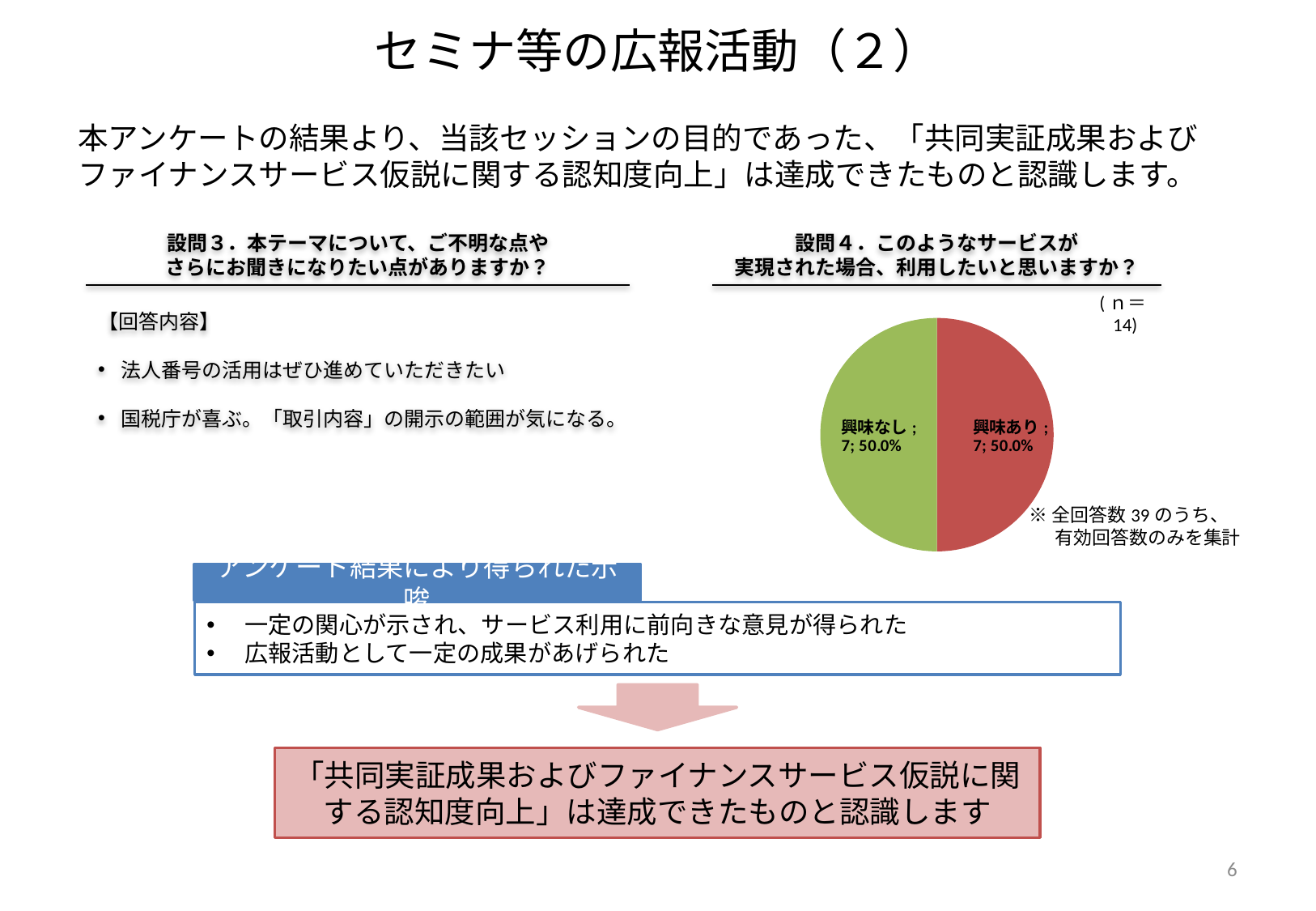

# セミナ等の広報活動（２）
本アンケートの結果より、当該セッションの目的であった、「共同実証成果およびファイナンスサービス仮説に関する認知度向上」は達成できたものと認識します。
設問３．本テーマについて、ご不明な点や
さらにお聞きになりたい点がありますか？
設問４．このようなサービスが
実現された場合、利用したいと思いますか？
(ｎ＝14)

### Chart

| Category |  |
|---|---|
| 　検討してみたい | 0.0 |
| 　興味あり | 7.0 |
| 　興味なし | 7.0 |
【回答内容】

法人番号の活用はぜひ進めていただきたい

国税庁が喜ぶ。「取引内容」の開示の範囲が気になる。
※全回答数39のうち、
     有効回答数のみを集計
アンケート結果により得られた示唆
一定の関心が示され、サービス利用に前向きな意見が得られた
広報活動として一定の成果があげられた

「共同実証成果およびファイナンスサービス仮説に関する認知度向上」は達成できたものと認識します
6